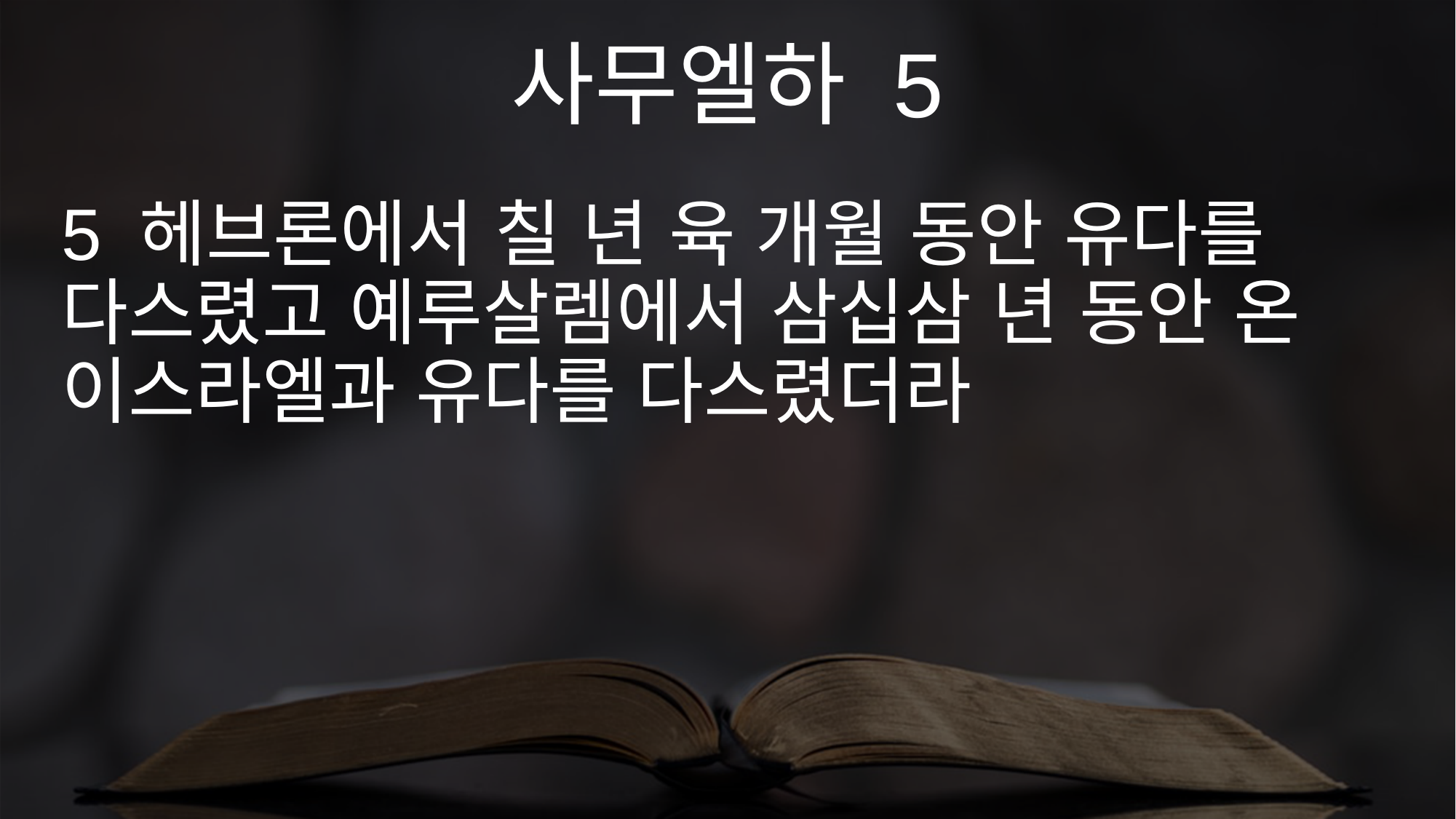

사무엘하 5
5 헤브론에서 칠 년 육 개월 동안 유다를 다스렸고 예루살렘에서 삼십삼 년 동안 온 이스라엘과 유다를 다스렸더라